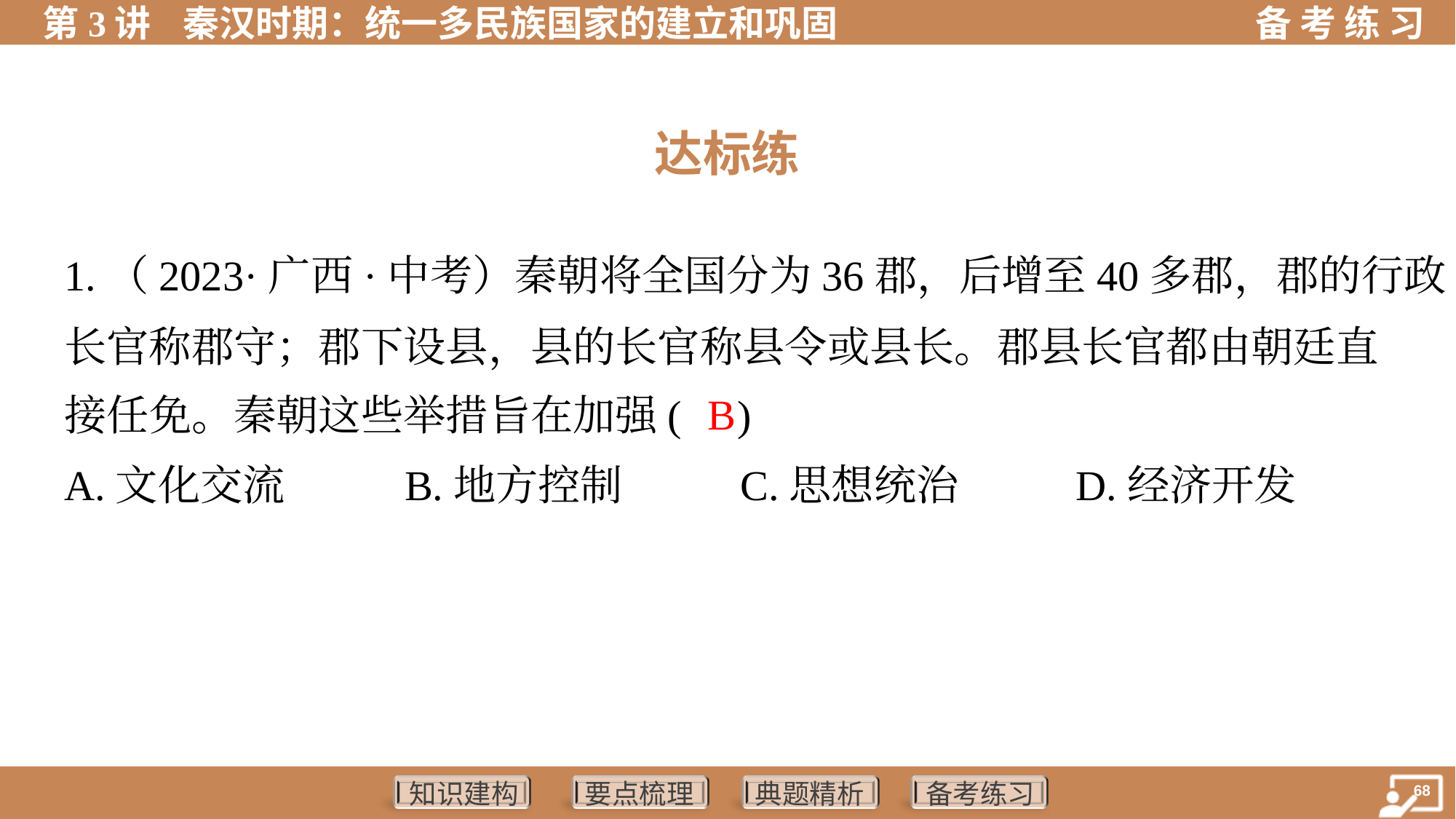

达标练
1.（2023·广西·中考）秦朝将全国分为36郡，后增至40多郡，郡的行政
长官称郡守；郡下设县，县的长官称县令或县长。郡县长官都由朝廷直
接任免。秦朝这些举措旨在加强(     )
B
A.文化交流	B.地方控制	C.思想统治	D.经济开发